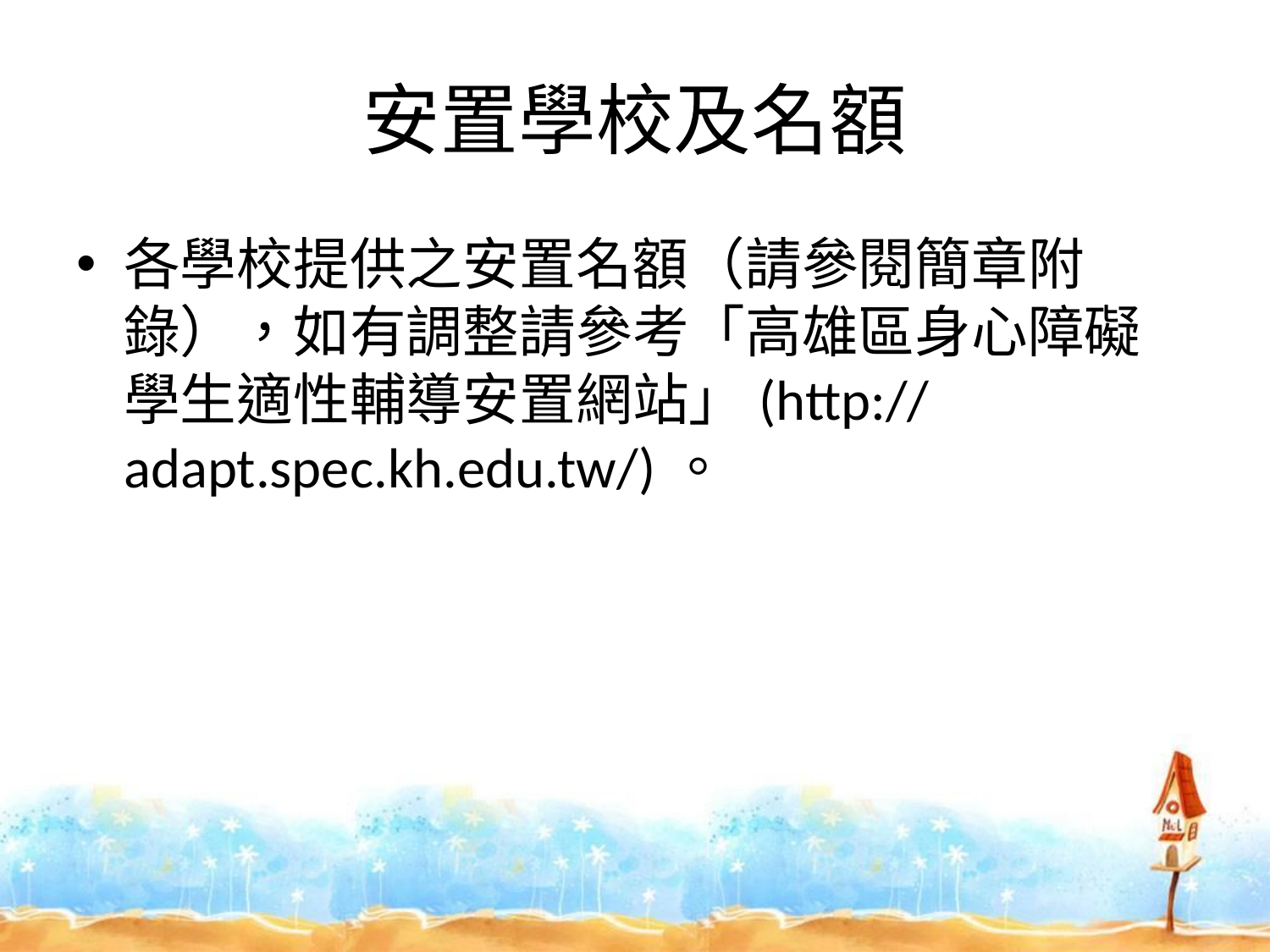

# 安置學校及名額
各學校提供之安置名額（請參閱簡章附錄），如有調整請參考「高雄區身心障礙學生適性輔導安置網站」(http://adapt.spec.kh.edu.tw/)。